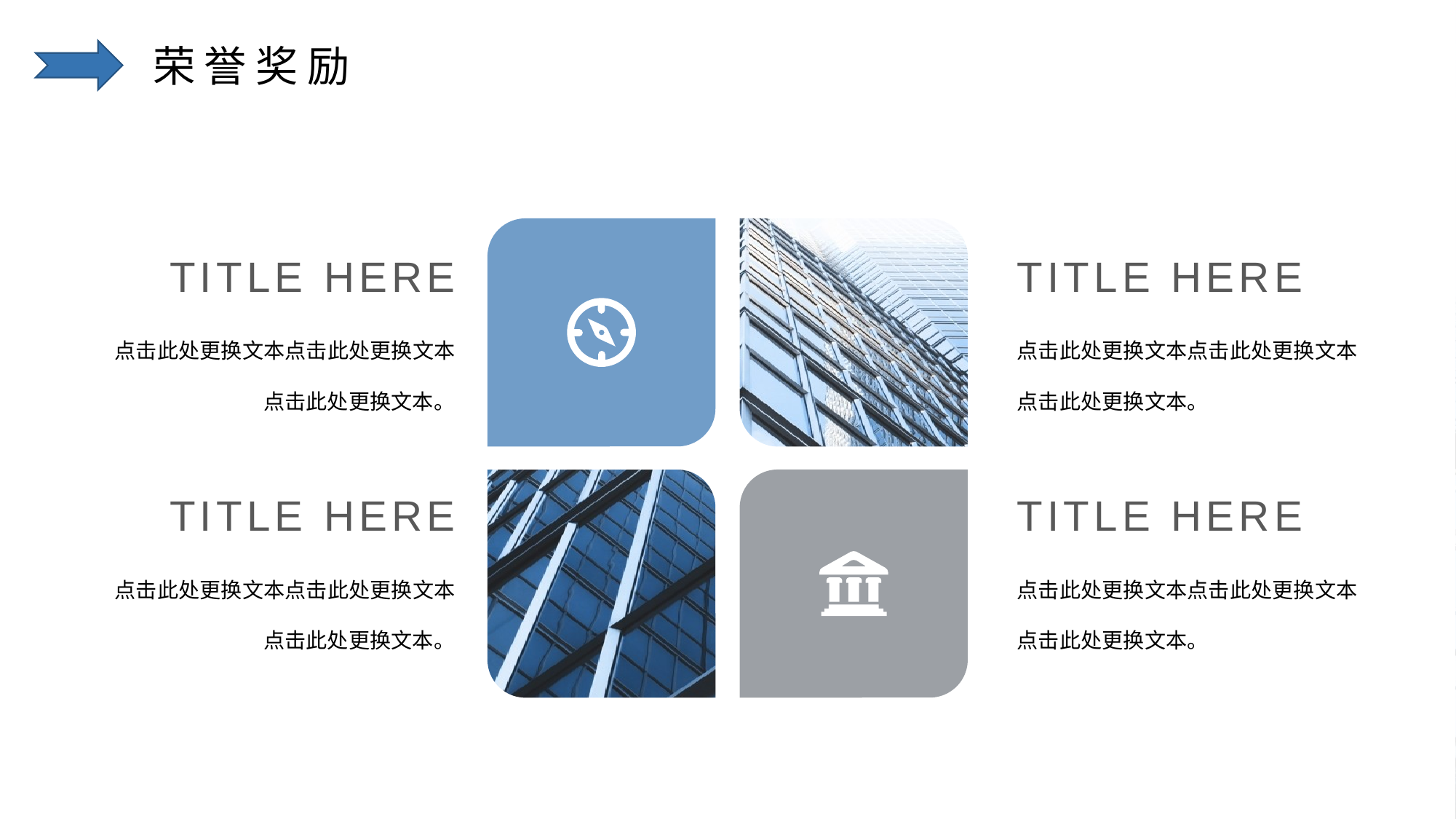

荣誉奖励

TITLE HERE
点击此处更换文本点击此处更换文本 点击此处更换文本。
TITLE HERE
点击此处更换文本点击此处更换文本 点击此处更换文本。

TITLE HERE
点击此处更换文本点击此处更换文本 点击此处更换文本。
TITLE HERE
点击此处更换文本点击此处更换文本 点击此处更换文本。